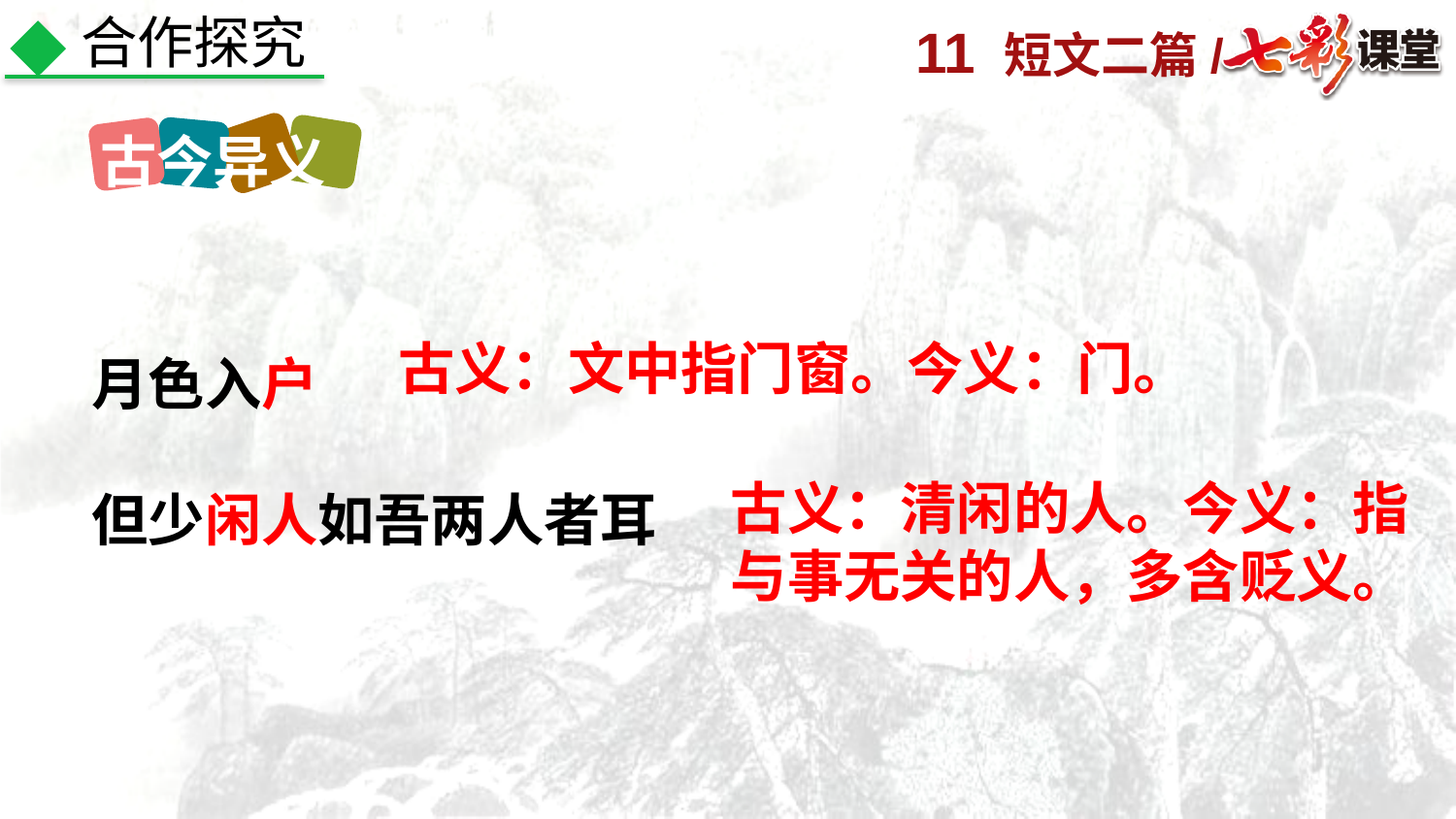

合作探究

古今异义

月色入户
但少闲人如吾两人者耳
古义：文中指门窗。今义：门。
古义：清闲的人。今义：指与事无关的人，多含贬义。